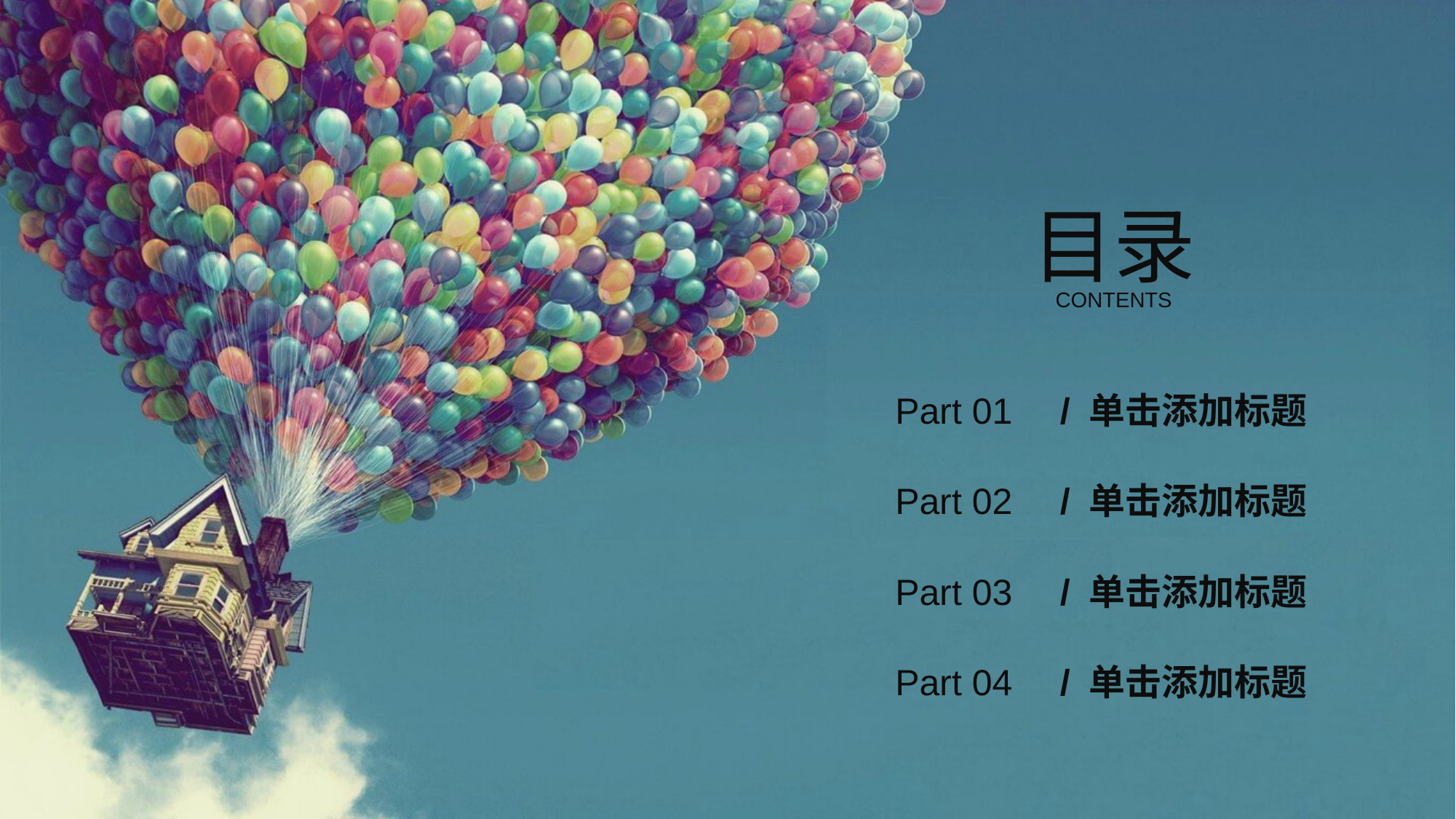

目录
CONTENTS
/ 单击添加标题
Part 01
/ 单击添加标题
Part 02
/ 单击添加标题
Part 03
Part 04
/ 单击添加标题